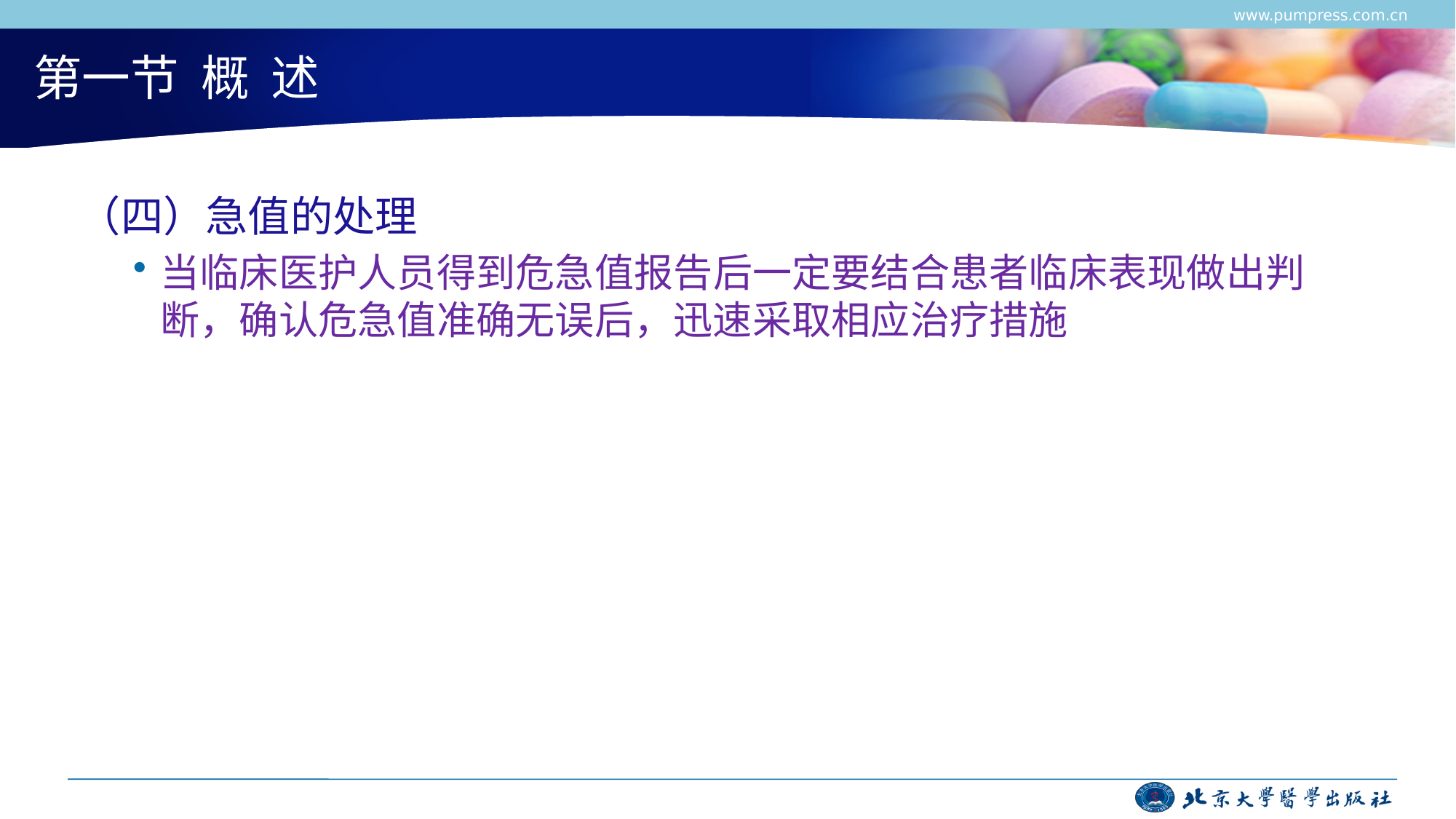

www.pumpress.com.cn
# 第一节  概  述
（四）急值的处理
当临床医护人员得到危急值报告后一定要结合患者临床表现做出判断，确认危急值准确无误后，迅速采取相应治疗措施